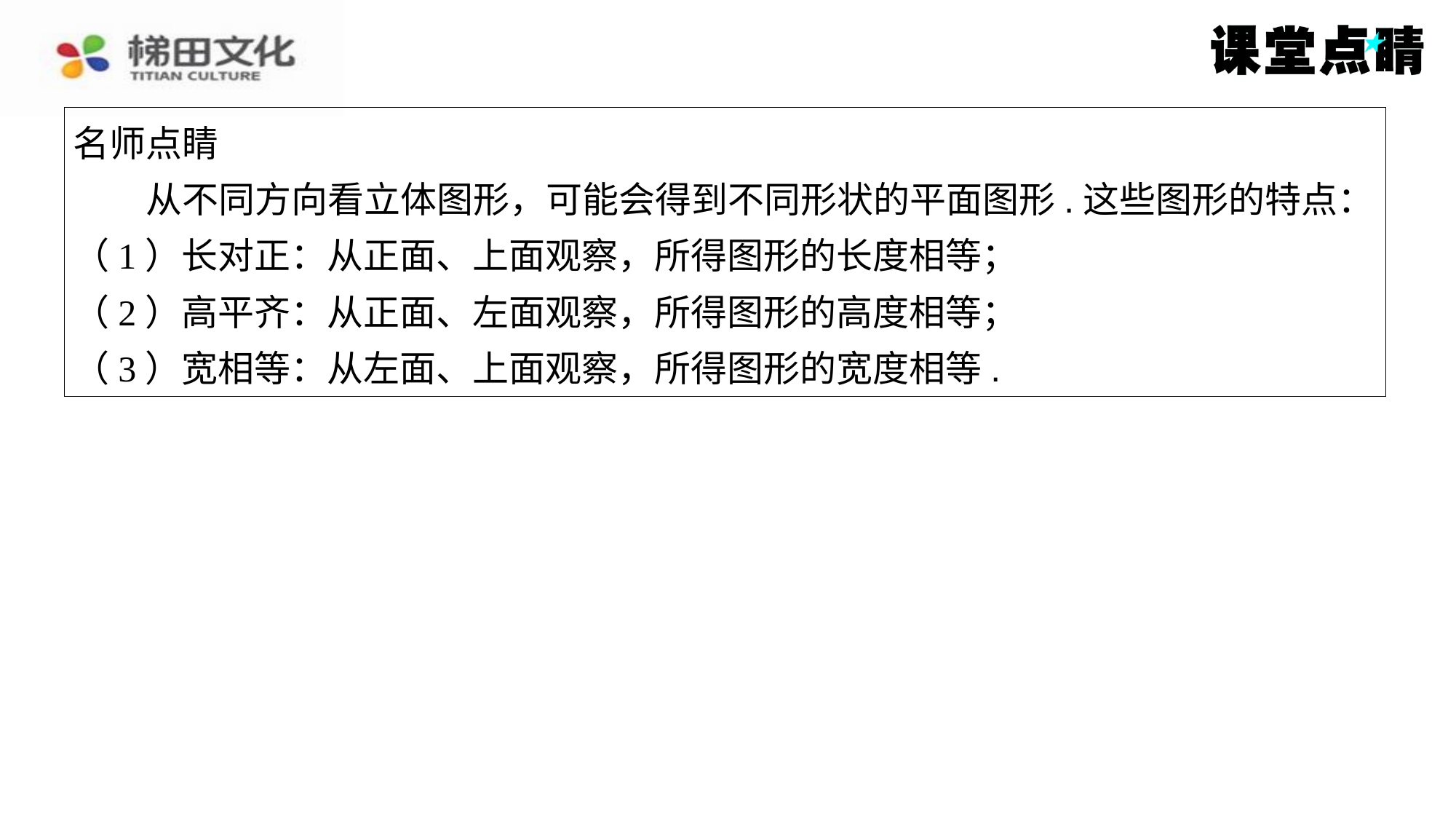

名师点睛
从不同方向看立体图形，可能会得到不同形状的平面图形.这些图形的特点：
（1）长对正：从正面、上面观察，所得图形的长度相等；
（2）高平齐：从正面、左面观察，所得图形的高度相等；
（3）宽相等：从左面、上面观察，所得图形的宽度相等.